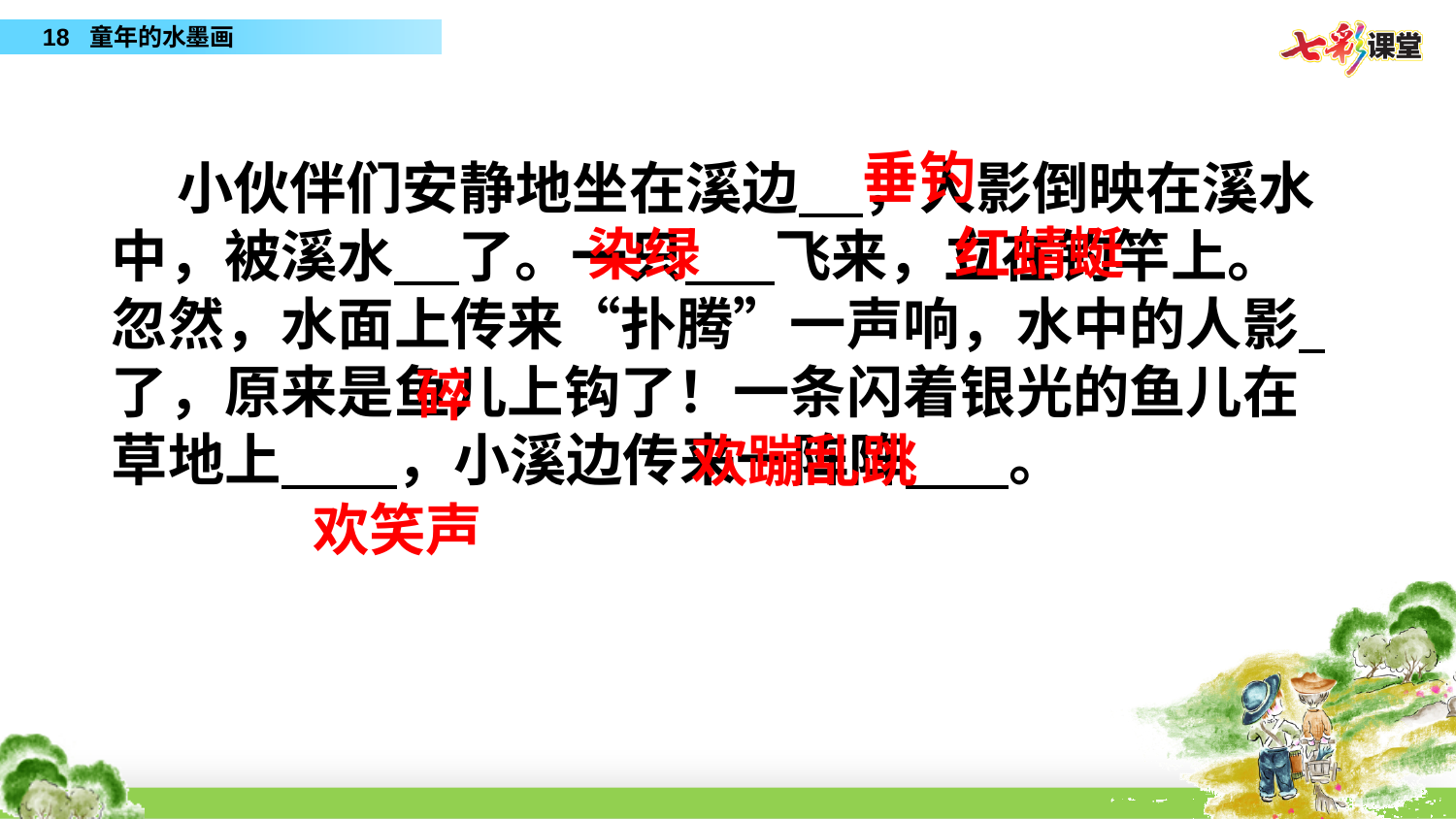

垂钓
    小伙伴们安静地坐在溪边     ，人影倒映在溪水中，被溪水     了。一只       飞来，立在钓竿上。忽然，水面上传来“扑腾”一声响，水中的人影   了，原来是鱼儿上钩了！一条闪着银光的鱼儿在草地上         ，小溪边传来一阵阵        。
红蜻蜓
染绿
碎
欢蹦乱跳
欢笑声